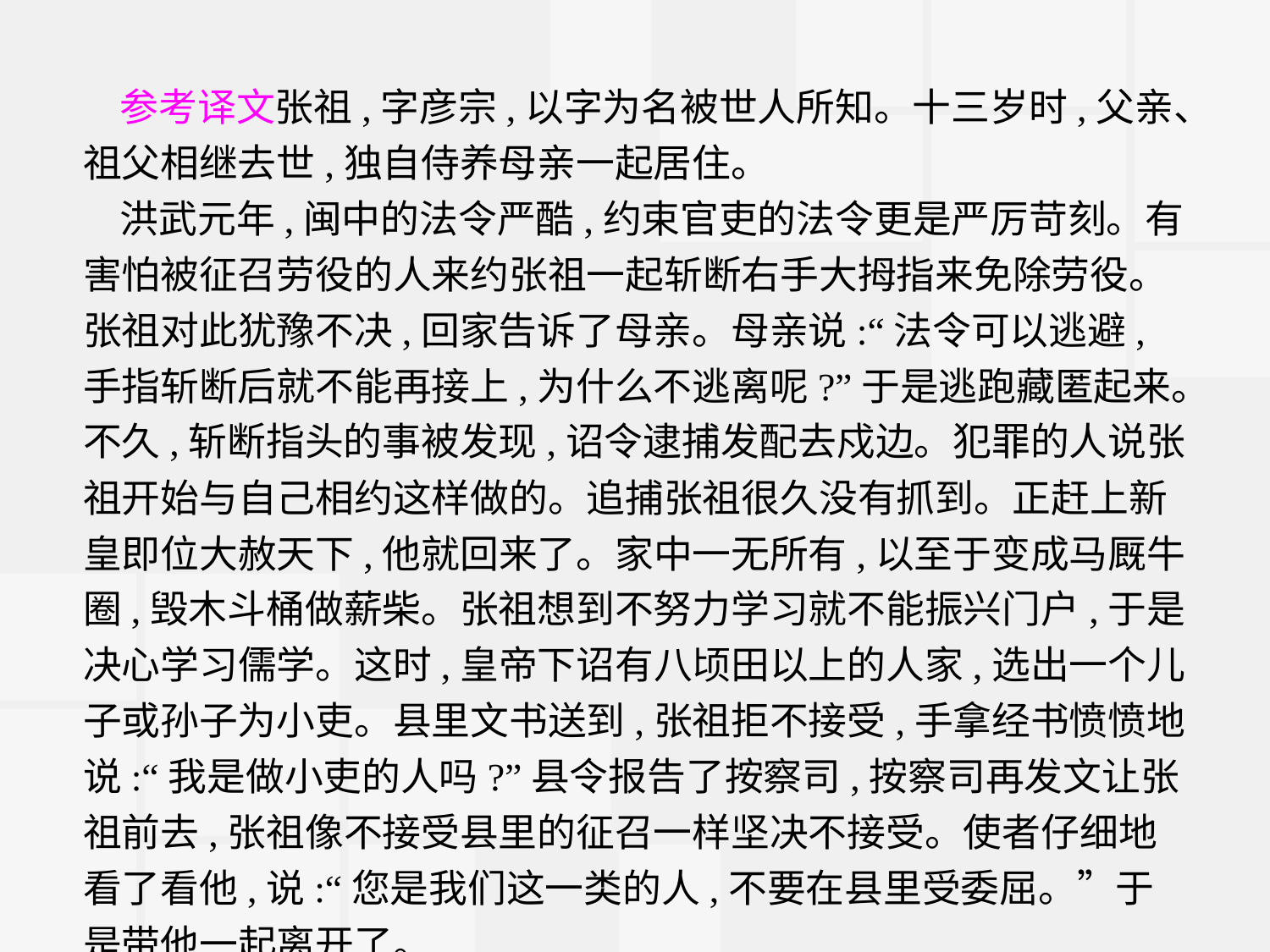

参考译文张祖,字彦宗,以字为名被世人所知。十三岁时,父亲、祖父相继去世,独自侍养母亲一起居住。
洪武元年,闽中的法令严酷,约束官吏的法令更是严厉苛刻。有害怕被征召劳役的人来约张祖一起斩断右手大拇指来免除劳役。张祖对此犹豫不决,回家告诉了母亲。母亲说:“法令可以逃避,手指斩断后就不能再接上,为什么不逃离呢?”于是逃跑藏匿起来。不久,斩断指头的事被发现,诏令逮捕发配去戍边。犯罪的人说张祖开始与自己相约这样做的。追捕张祖很久没有抓到。正赶上新皇即位大赦天下,他就回来了。家中一无所有,以至于变成马厩牛圈,毁木斗桶做薪柴。张祖想到不努力学习就不能振兴门户,于是决心学习儒学。这时,皇帝下诏有八顷田以上的人家,选出一个儿子或孙子为小吏。县里文书送到,张祖拒不接受,手拿经书愤愤地说:“我是做小吏的人吗?”县令报告了按察司,按察司再发文让张祖前去,张祖像不接受县里的征召一样坚决不接受。使者仔细地看了看他,说:“您是我们这一类的人,不要在县里受委屈。”于是带他一起离开了。